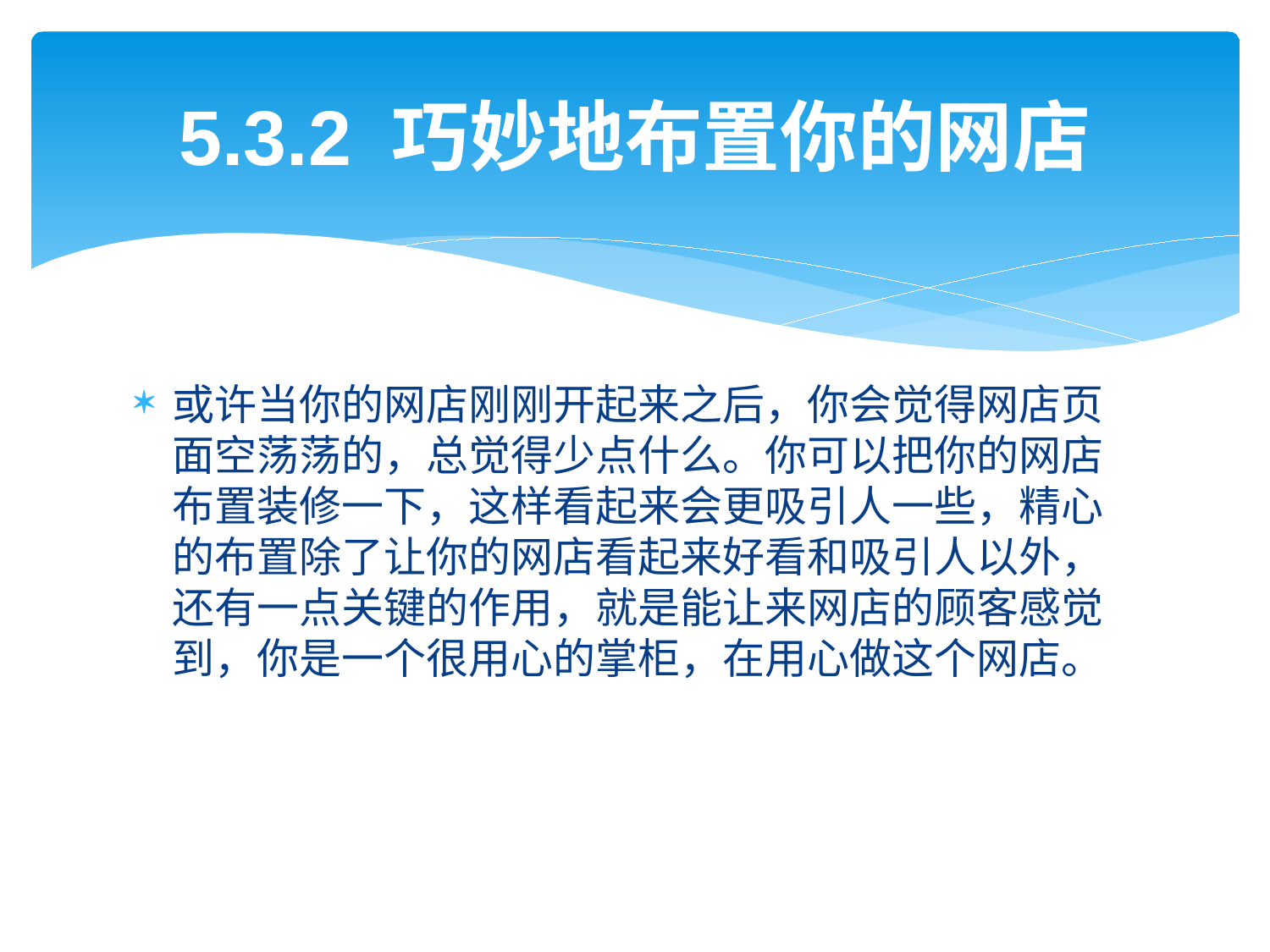

# 5.3.2 巧妙地布置你的网店
或许当你的网店刚刚开起来之后，你会觉得网店页面空荡荡的，总觉得少点什么。你可以把你的网店布置装修一下，这样看起来会更吸引人一些，精心的布置除了让你的网店看起来好看和吸引人以外，还有一点关键的作用，就是能让来网店的顾客感觉到，你是一个很用心的掌柜，在用心做这个网店。